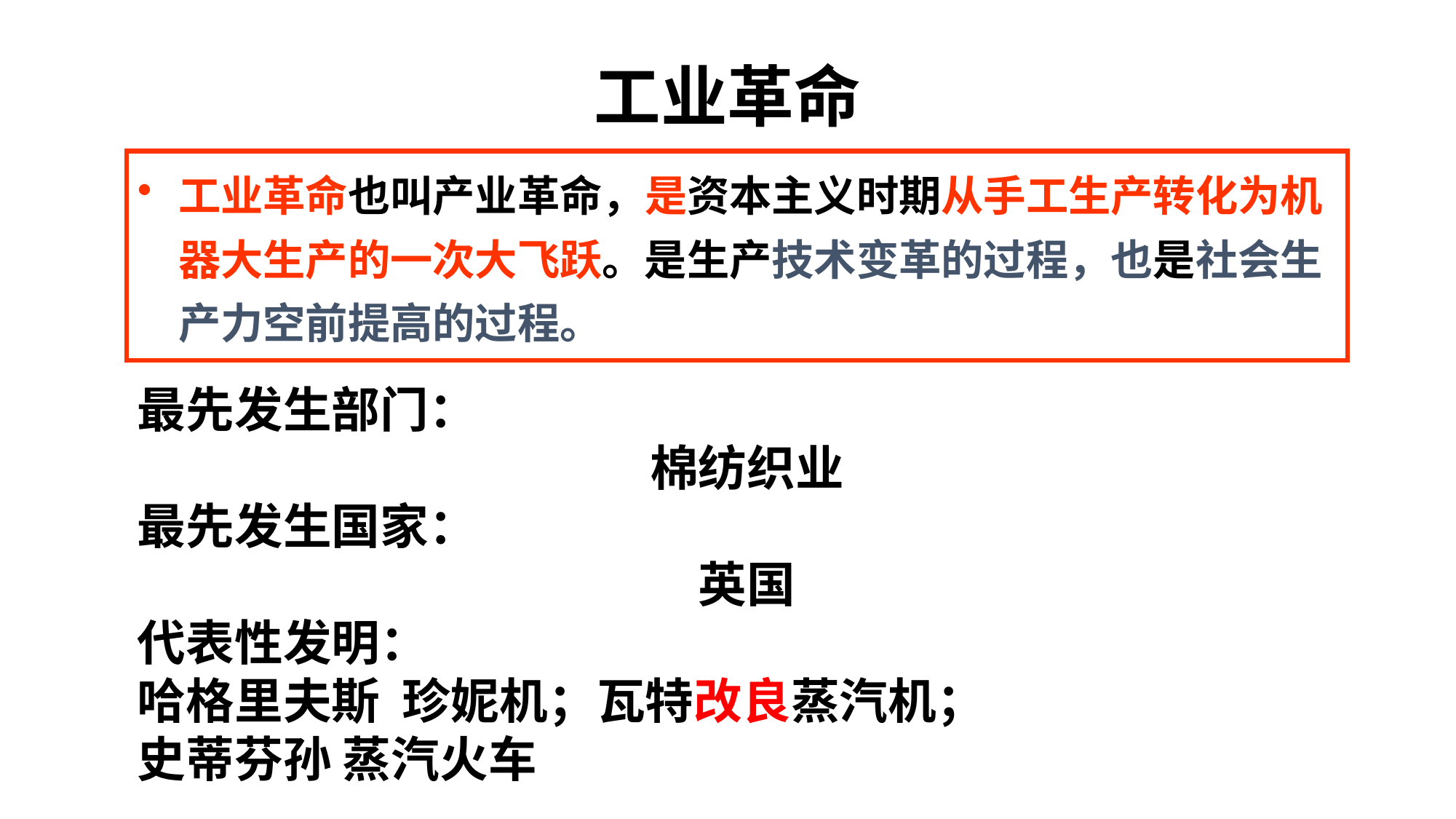

# 工业革命
工业革命也叫产业革命，是资本主义时期从手工生产转化为机器大生产的一次大飞跃。是生产技术变革的过程，也是社会生产力空前提高的过程。
最先发生部门：
棉纺织业
最先发生国家：
英国
代表性发明：
哈格里夫斯  珍妮机；瓦特改良蒸汽机；
史蒂芬孙 蒸汽火车